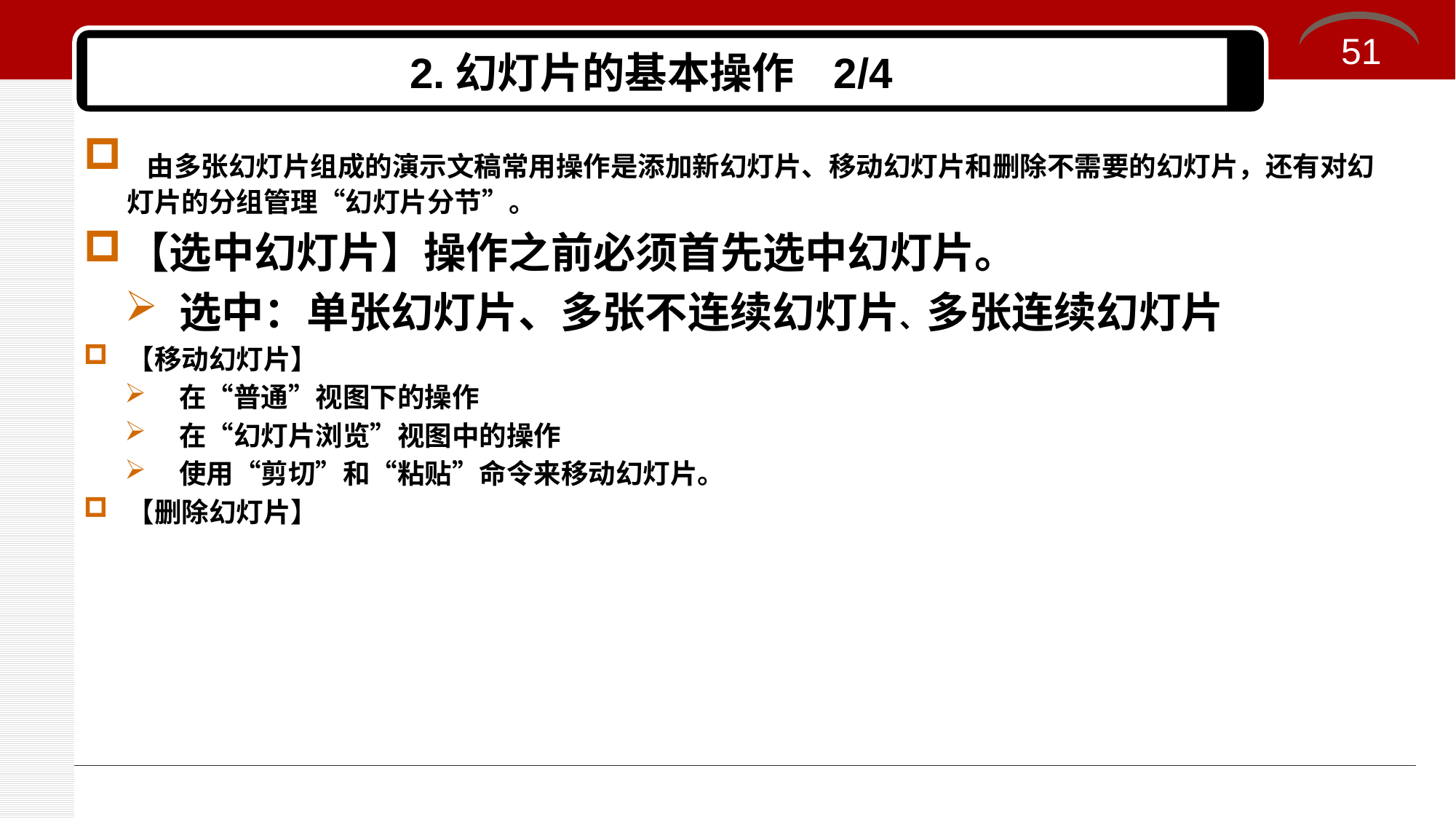

51
# 2.幻灯片的基本操作   2/4
 由多张幻灯片组成的演示文稿常用操作是添加新幻灯片、移动幻灯片和删除不需要的幻灯片，还有对幻灯片的分组管理“幻灯片分节”。
【选中幻灯片】操作之前必须首先选中幻灯片。
选中：单张幻灯片、多张不连续幻灯片、多张连续幻灯片
【移动幻灯片】
在“普通”视图下的操作
在“幻灯片浏览”视图中的操作
使用“剪切”和“粘贴”命令来移动幻灯片。
【删除幻灯片】